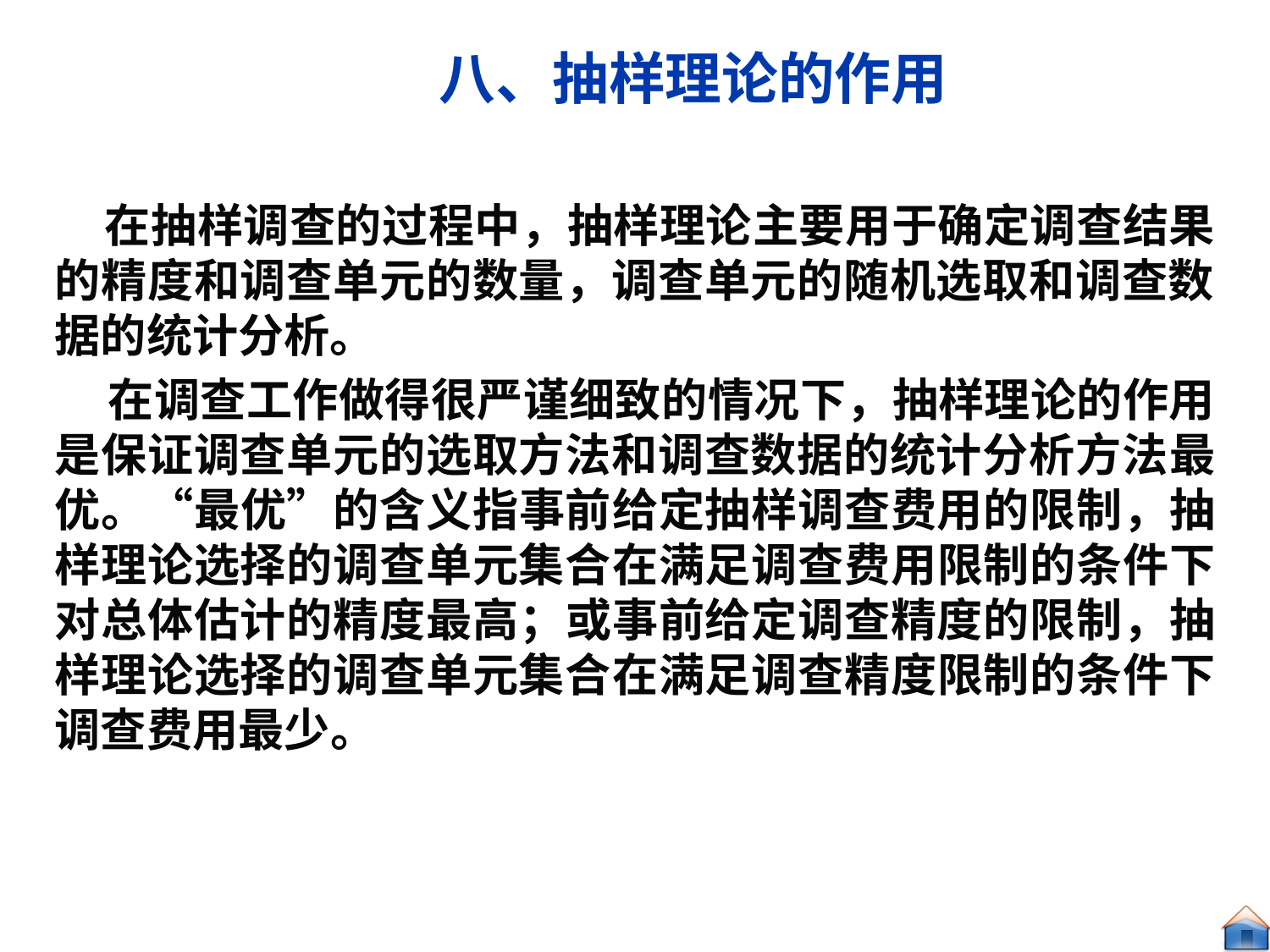

# 八、抽样理论的作用
    在抽样调查的过程中，抽样理论主要用于确定调查结果的精度和调查单元的数量，调查单元的随机选取和调查数据的统计分析。
    在调查工作做得很严谨细致的情况下，抽样理论的作用是保证调查单元的选取方法和调查数据的统计分析方法最优。“最优”的含义指事前给定抽样调查费用的限制，抽样理论选择的调查单元集合在满足调查费用限制的条件下对总体估计的精度最高；或事前给定调查精度的限制，抽样理论选择的调查单元集合在满足调查精度限制的条件下调查费用最少。